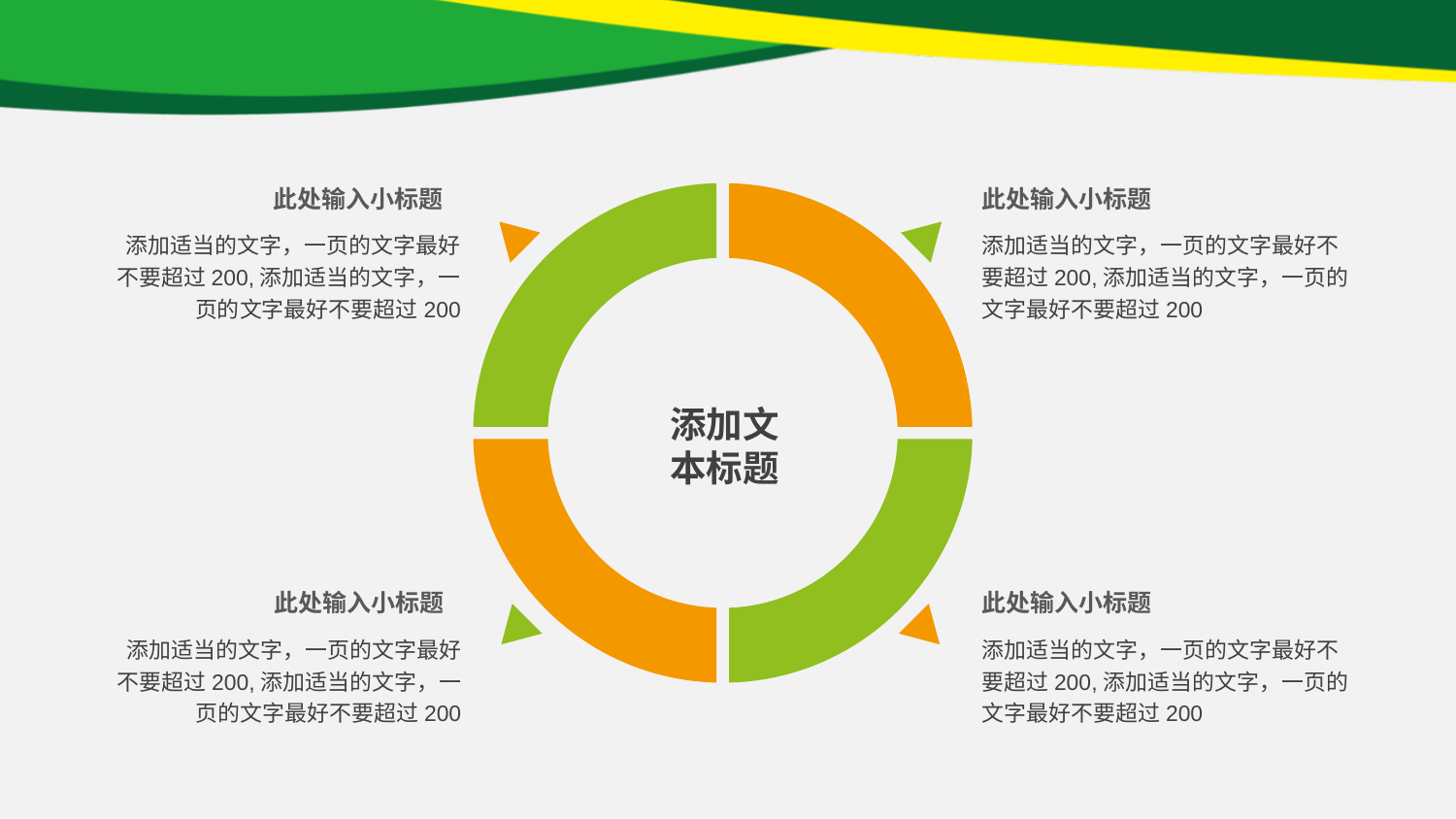

#
此处输入小标题
此处输入小标题

添加适当的文字，一页的文字最好不要超过200,添加适当的文字，一页的文字最好不要超过200
添加适当的文字，一页的文字最好不要超过200,添加适当的文字，一页的文字最好不要超过200
添加文
本标题

此处输入小标题
此处输入小标题

添加适当的文字，一页的文字最好不要超过200,添加适当的文字，一页的文字最好不要超过200
添加适当的文字，一页的文字最好不要超过200,添加适当的文字，一页的文字最好不要超过200